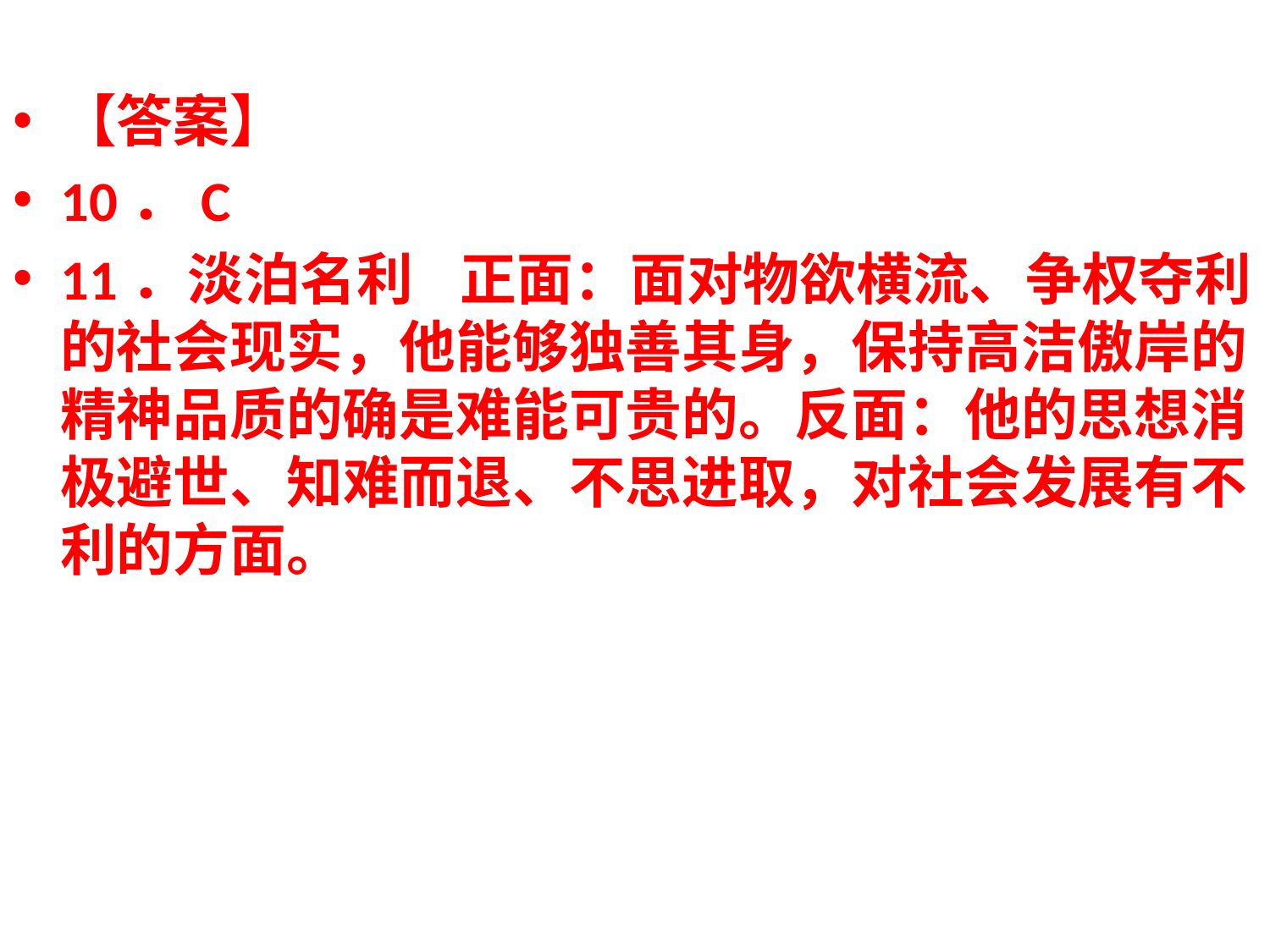

【答案】
10．C
11．淡泊名利   正面：面对物欲横流、争权夺利的社会现实，他能够独善其身，保持高洁傲岸的精神品质的确是难能可贵的。反面：他的思想消极避世、知难而退、不思进取，对社会发展有不利的方面。

#